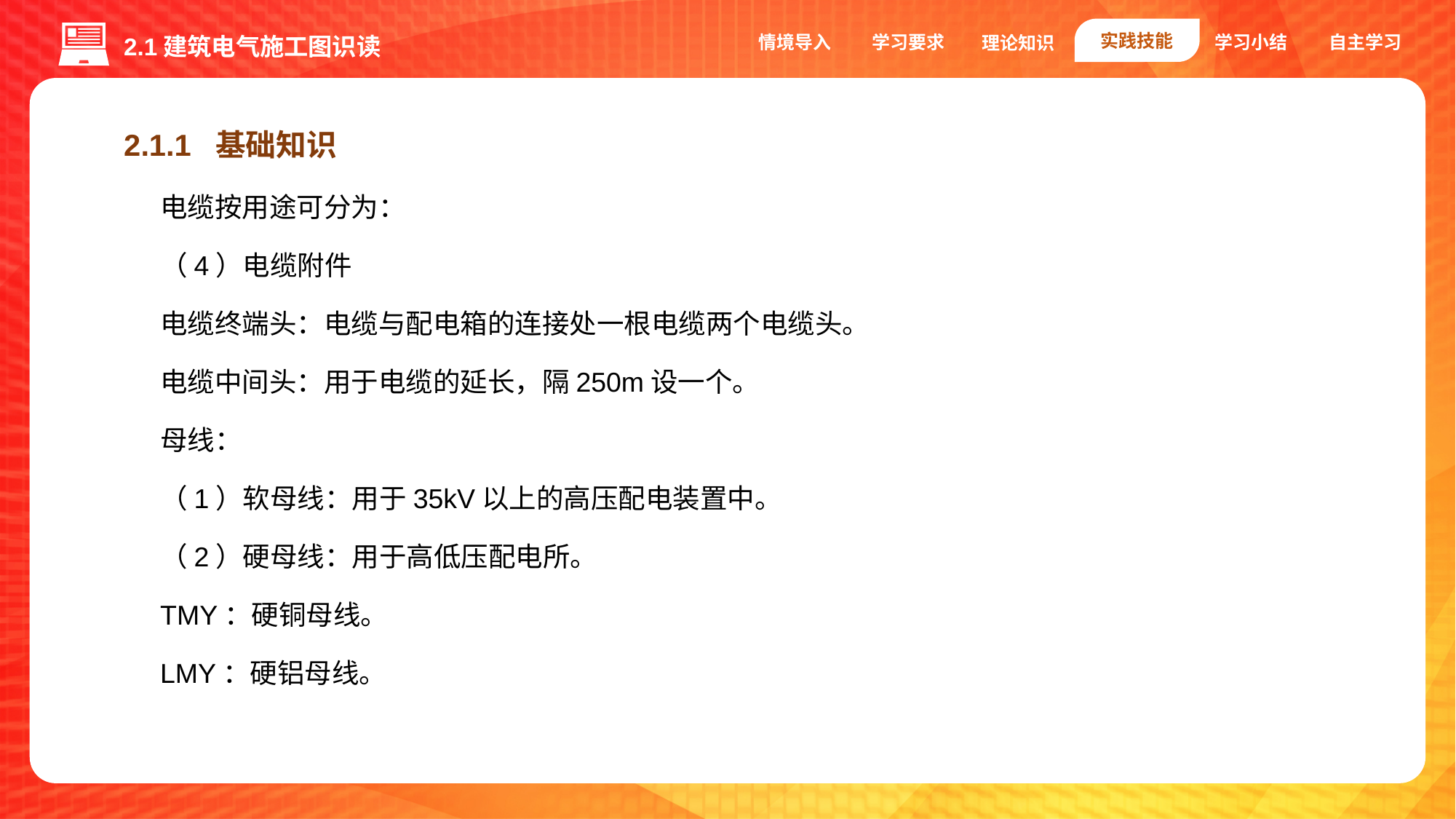

实践技能
情境导入
学习要求
学习小结
自主学习
理论知识

2.1建筑电气施工图识读
2.1.1  基础知识
电缆按用途可分为：
（4）电缆附件
电缆终端头：电缆与配电箱的连接处一根电缆两个电缆头。
电缆中间头：用于电缆的延长，隔250m设一个。
母线：
（1）软母线：用于35kV以上的高压配电装置中。
（2）硬母线：用于高低压配电所。
TMY：硬铜母线。
LMY：硬铝母线。